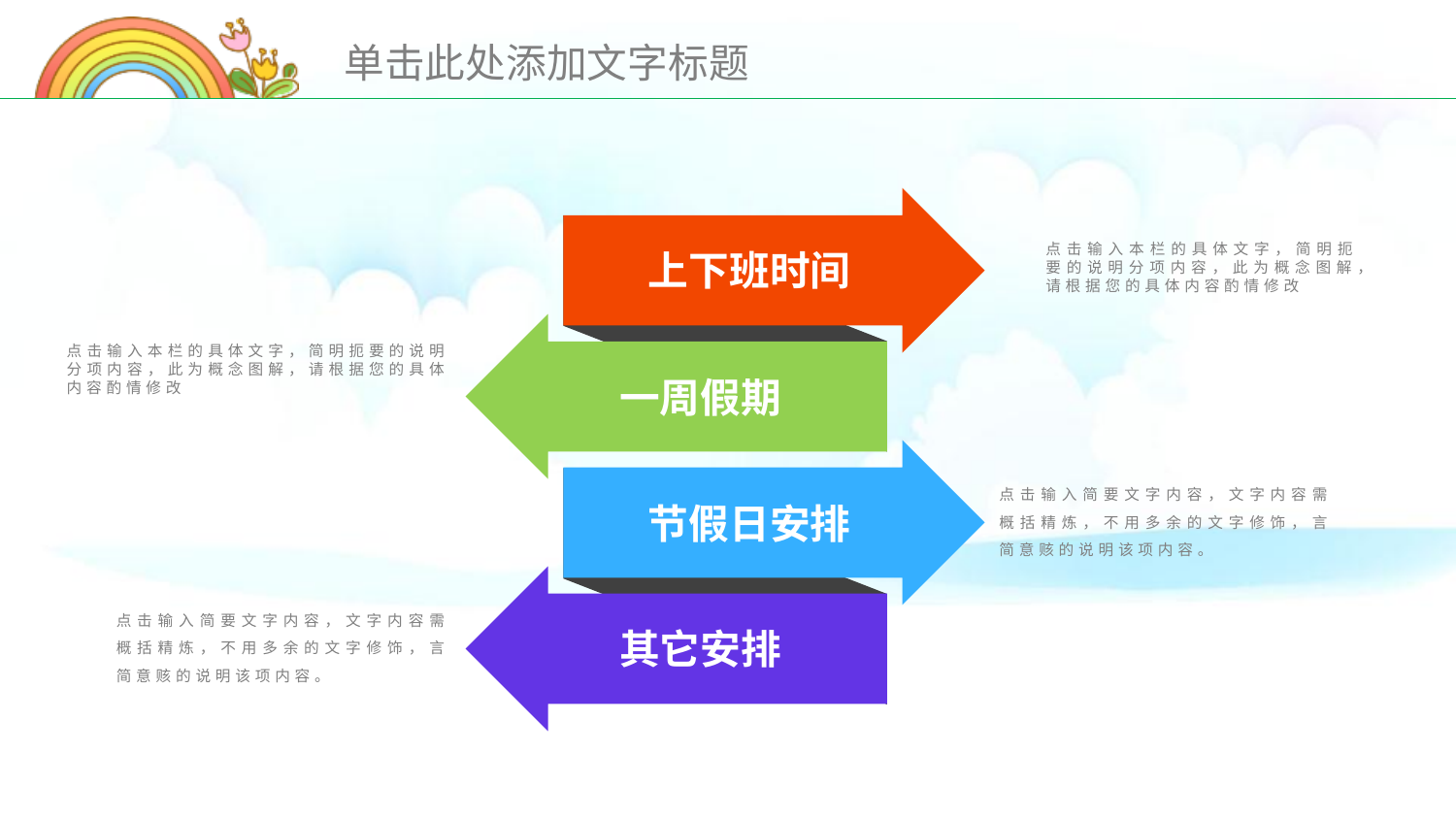

点击输入本栏的具体文字，简明扼要的说明分项内容，此为概念图解，请根据您的具体内容酌情修改
上下班时间

点击输入本栏的具体文字，简明扼要的说明分项内容，此为概念图解，请根据您的具体内容酌情修改
一周假期

点击输入简要文字内容，文字内容需概括精炼，不用多余的文字修饰，言简意赅的说明该项内容。
节假日安排

点击输入简要文字内容，文字内容需概括精炼，不用多余的文字修饰，言简意赅的说明该项内容。
其它安排